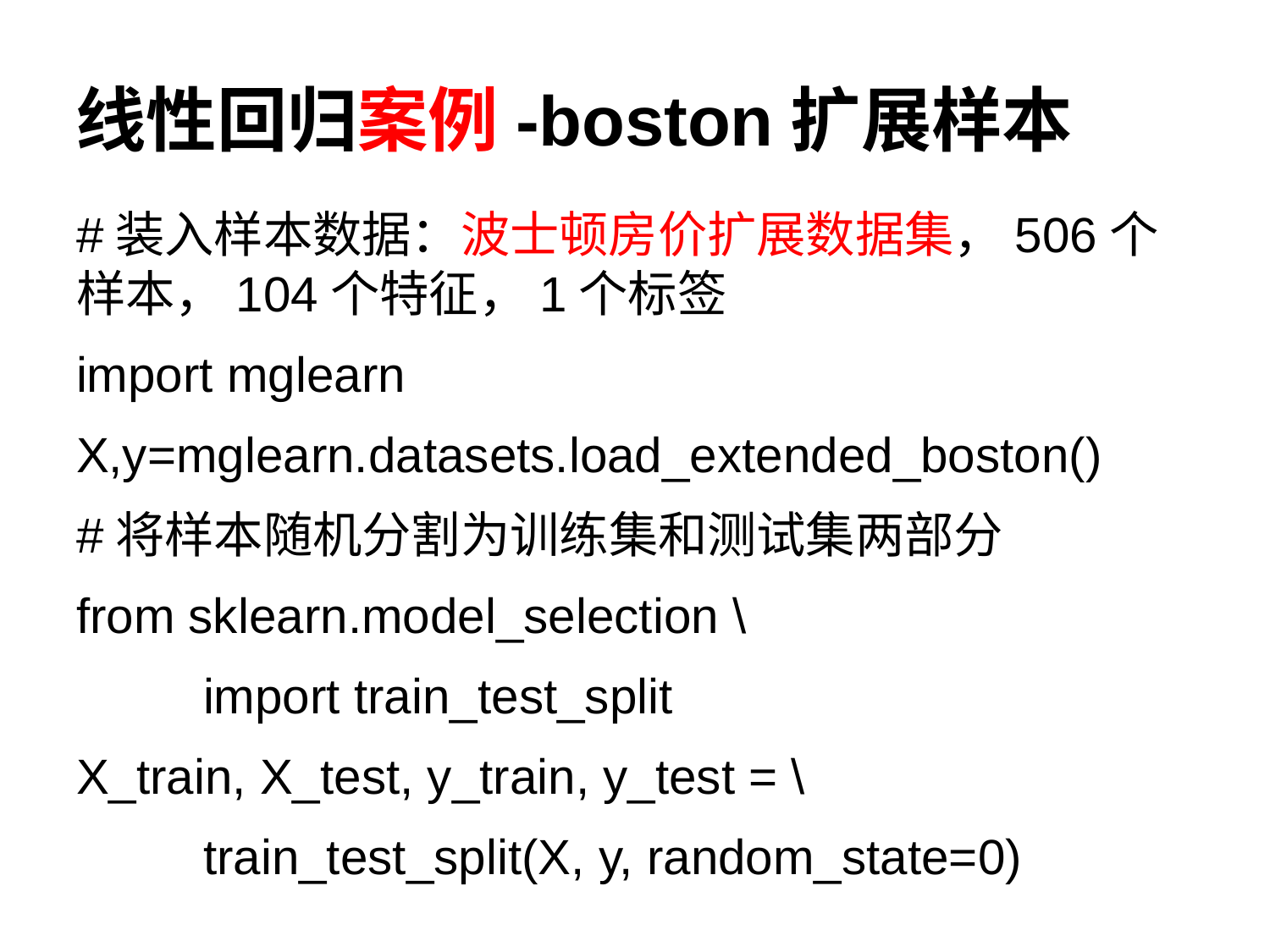

# 线性回归案例-boston扩展样本
#装入样本数据：波士顿房价扩展数据集，506个样本，104个特征，1个标签
import mglearn
X,y=mglearn.datasets.load_extended_boston()
#将样本随机分割为训练集和测试集两部分
from sklearn.model_selection \
	import train_test_split
X_train, X_test, y_train, y_test = \
	train_test_split(X, y, random_state=0)